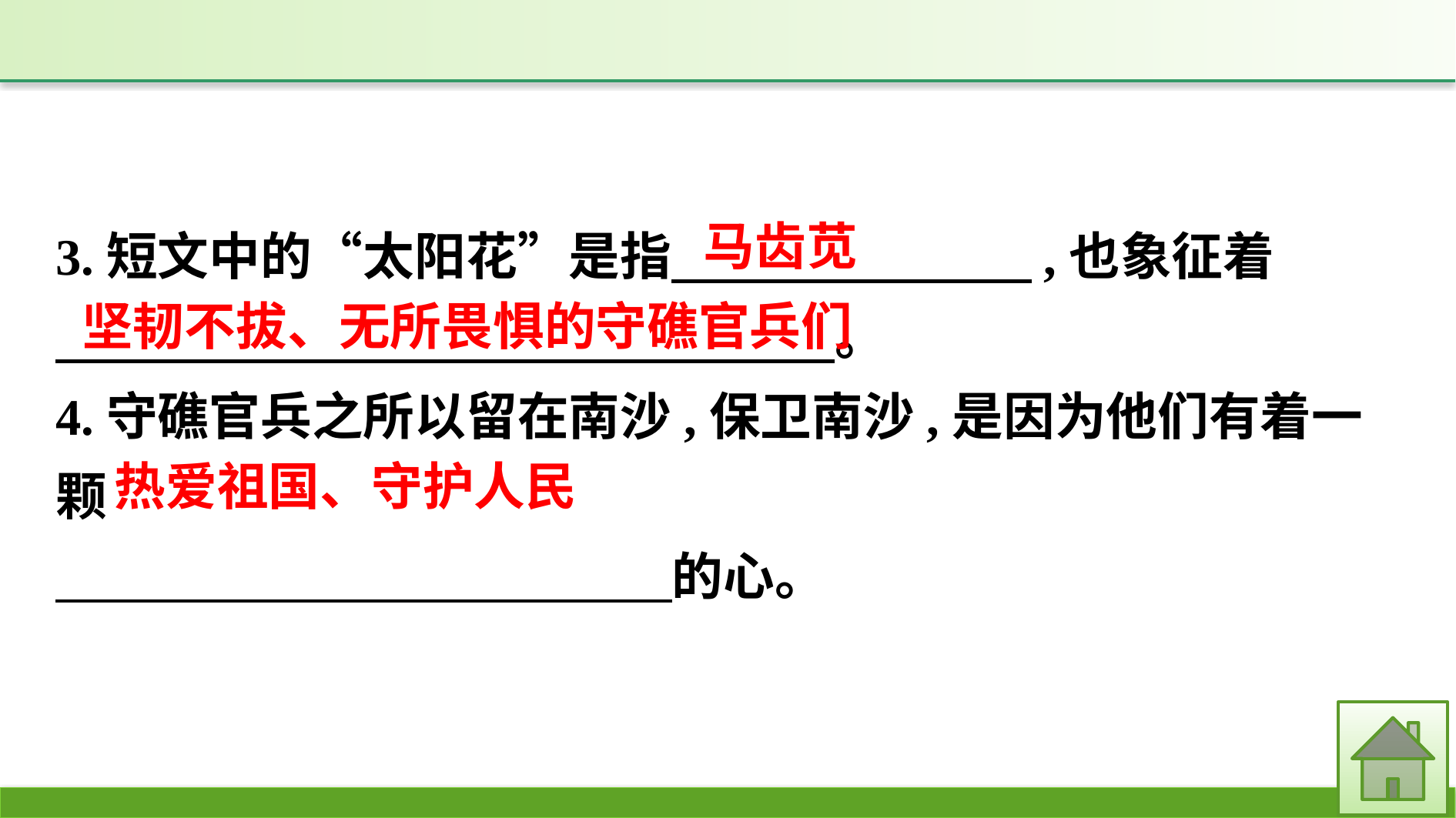

3.短文中的“太阳花”是指　　　　　　　,也象征着
　                                                              。
4.守礁官兵之所以留在南沙,保卫南沙,是因为他们有着一颗
　　　　　　　　　　　　的心。
马齿苋
坚韧不拔、无所畏惧的守礁官兵们
热爱祖国、守护人民